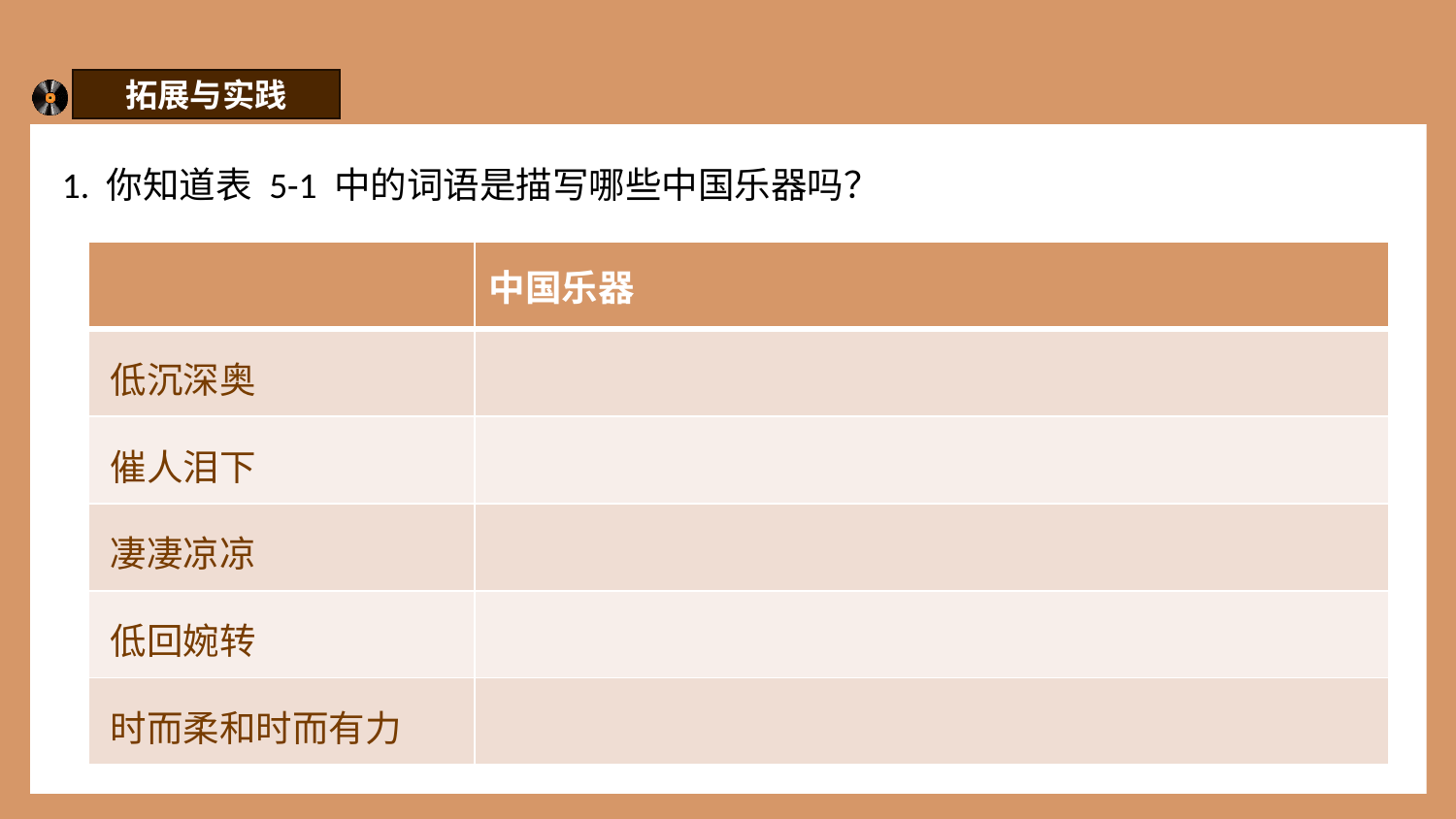

拓展与实践
1. 你知道表 5-1 中的词语是描写哪些中国乐器吗？

|  | 中国乐器 |
| --- | --- |
| 低沉深奥 |  |
| 催人泪下 |  |
| 凄凄凉凉 |  |
| 低回婉转 |  |
| 时而柔和时而有力 |  |